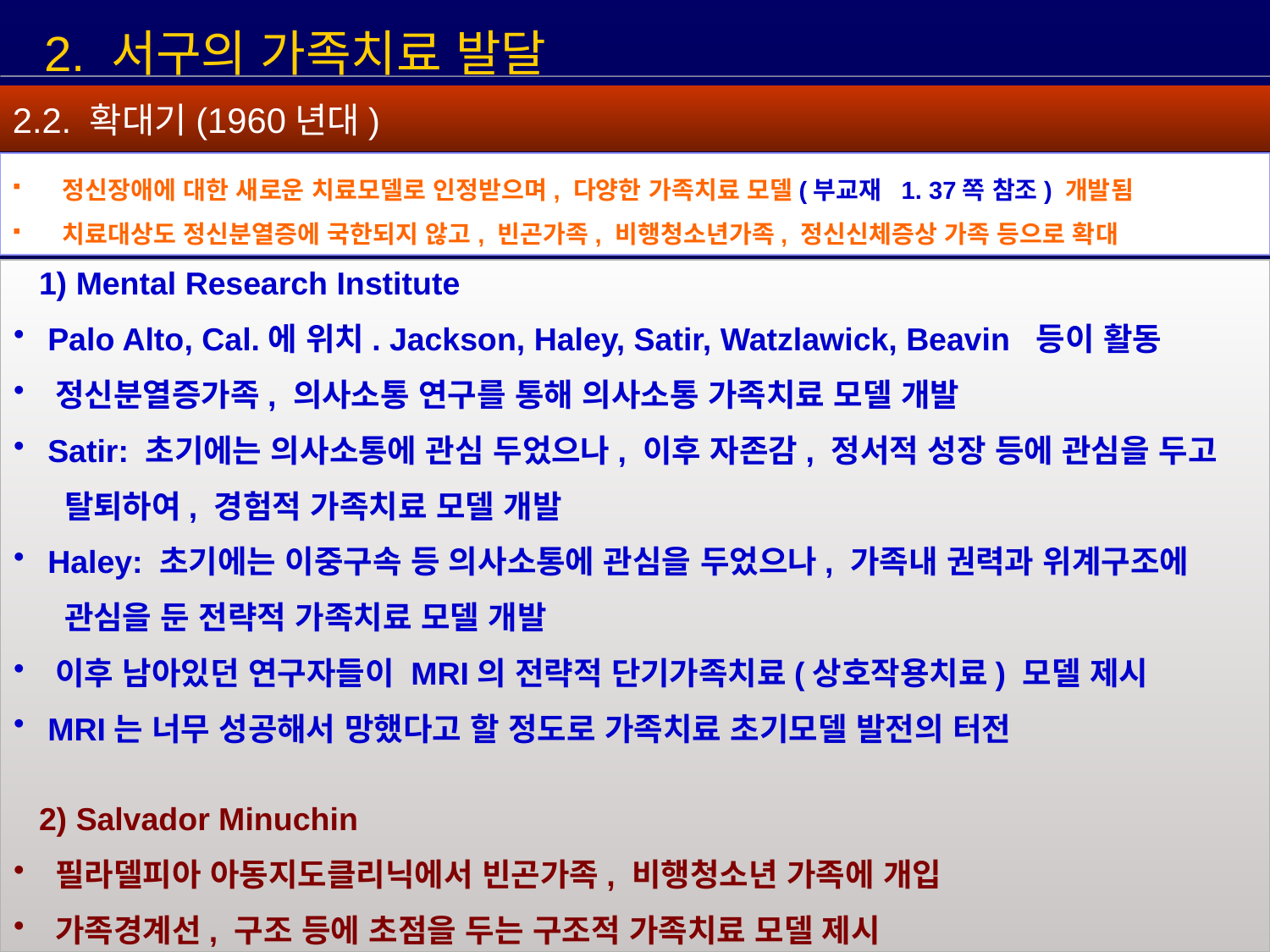

2. 서구의 가족치료 발달

2.2. 확대기(1960년대)
  정신장애에 대한 새로운 치료모델로 인정받으며, 다양한 가족치료 모델(부교재  1. 37쪽 참조) 개발됨
  치료대상도 정신분열증에 국한되지 않고, 빈곤가족, 비행청소년가족, 정신신체증상 가족 등으로 확대
1) Mental Research Institute
 Palo Alto, Cal.에 위치. Jackson, Haley, Satir, Watzlawick, Beavin  등이 활동
 정신분열증가족, 의사소통 연구를 통해 의사소통 가족치료 모델 개발
 Satir: 초기에는 의사소통에 관심 두었으나, 이후 자존감, 정서적 성장 등에 관심을 두고
  탈퇴하여, 경험적 가족치료 모델 개발
 Haley: 초기에는 이중구속 등 의사소통에 관심을 두었으나, 가족내 권력과 위계구조에
  관심을 둔 전략적 가족치료 모델 개발
 이후 남아있던 연구자들이 MRI의 전략적 단기가족치료(상호작용치료) 모델 제시
 MRI는 너무 성공해서 망했다고 할 정도로 가족치료 초기모델 발전의 터전

2) Salvador Minuchin
 필라델피아 아동지도클리닉에서 빈곤가족, 비행청소년 가족에 개입
 가족경계선, 구조 등에 초점을 두는 구조적 가족치료 모델 제시